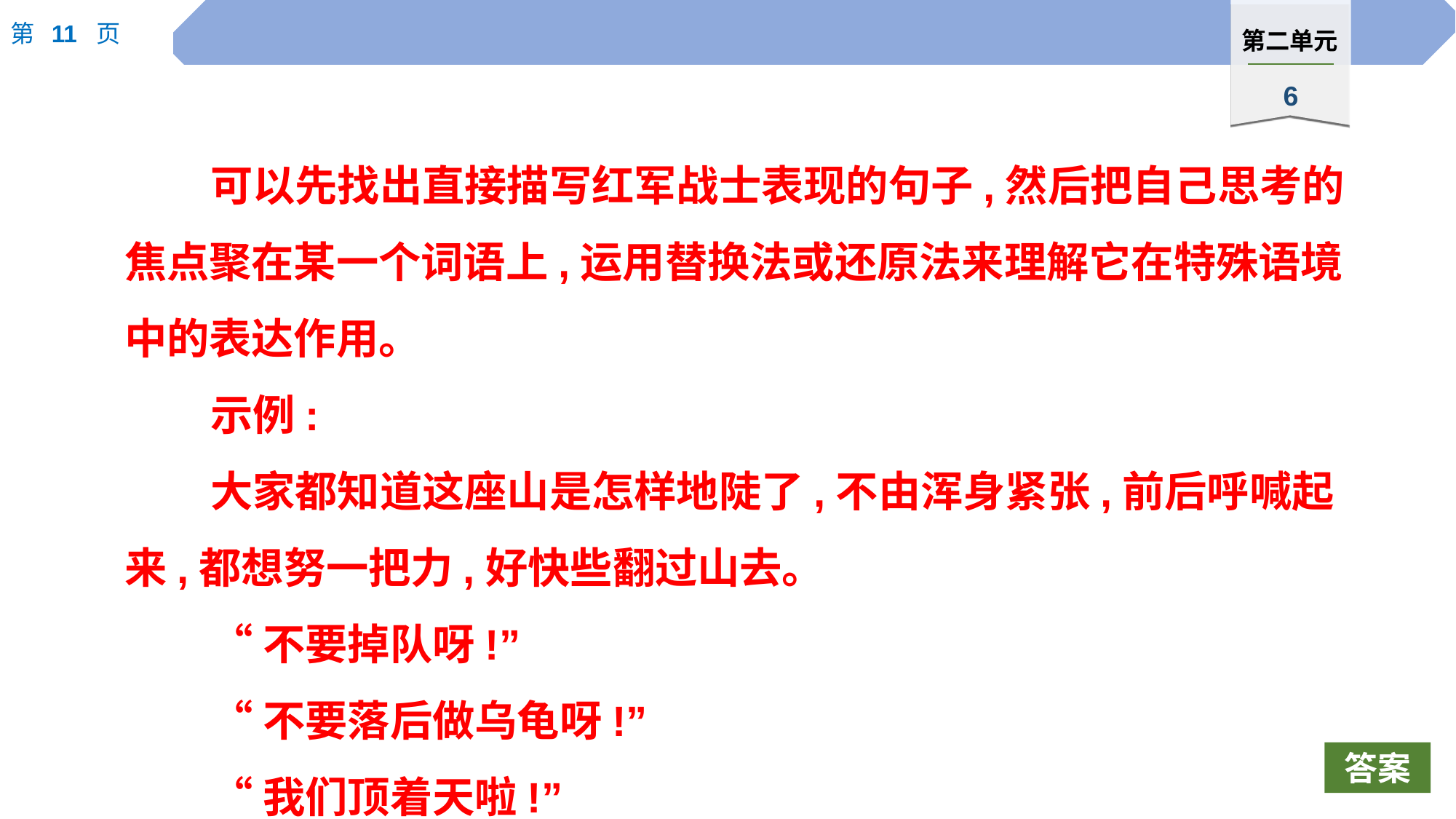

可以先找出直接描写红军战士表现的句子,然后把自己思考的焦点聚在某一个词语上,运用替换法或还原法来理解它在特殊语境中的表达作用。
示例:
大家都知道这座山是怎样地陡了,不由浑身紧张,前后呼喊起来,都想努一把力,好快些翻过山去。
“不要掉队呀!”
“不要落后做乌龟呀!”
“我们顶着天啦!”
答案